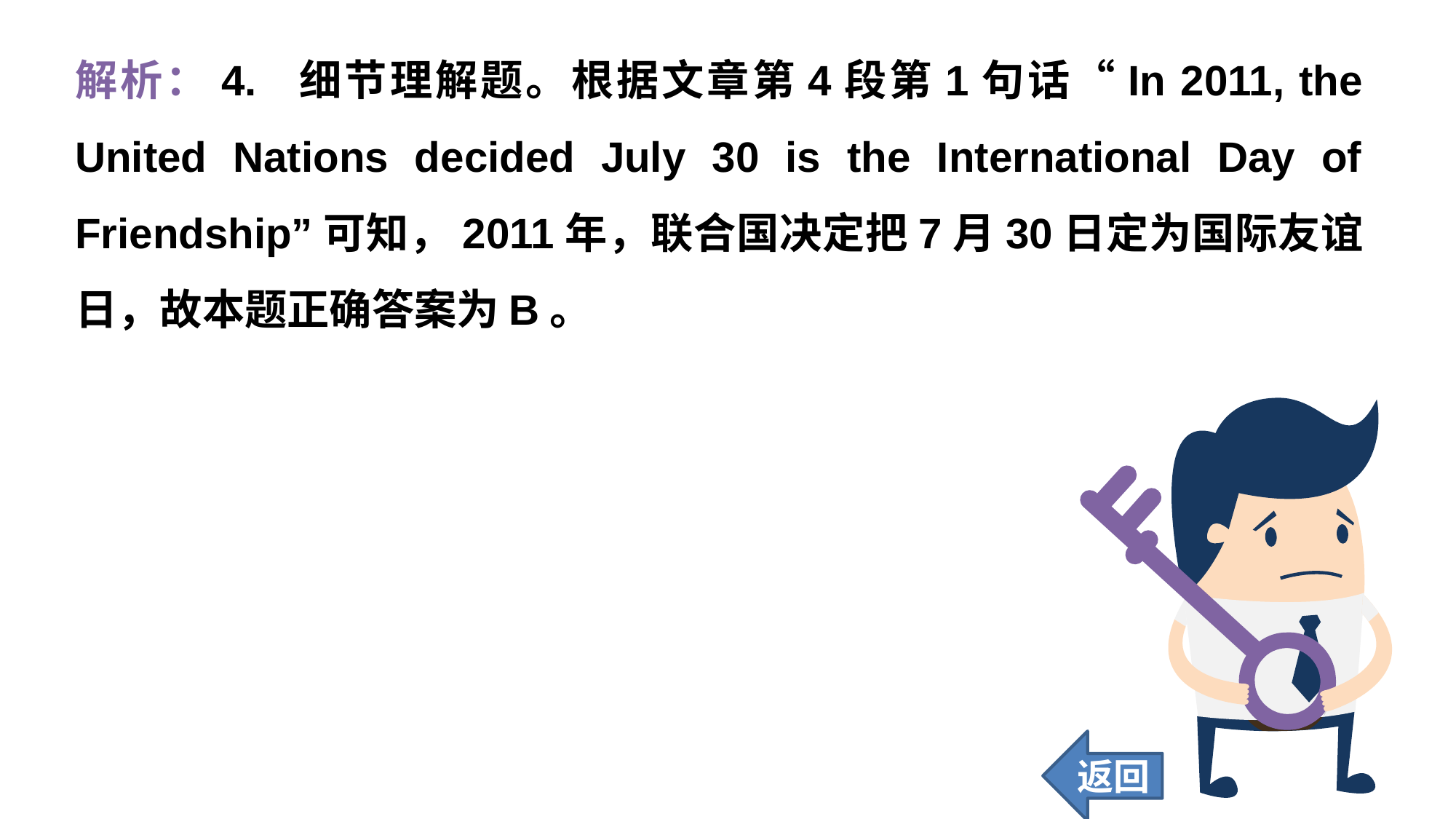

解析：4.  细节理解题。根据文章第4段第1句话“In 2011, the United Nations decided July 30 is the International Day of Friendship”可知，2011年，联合国决定把7月30日定为国际友谊日，故本题正确答案为B。

返回
169